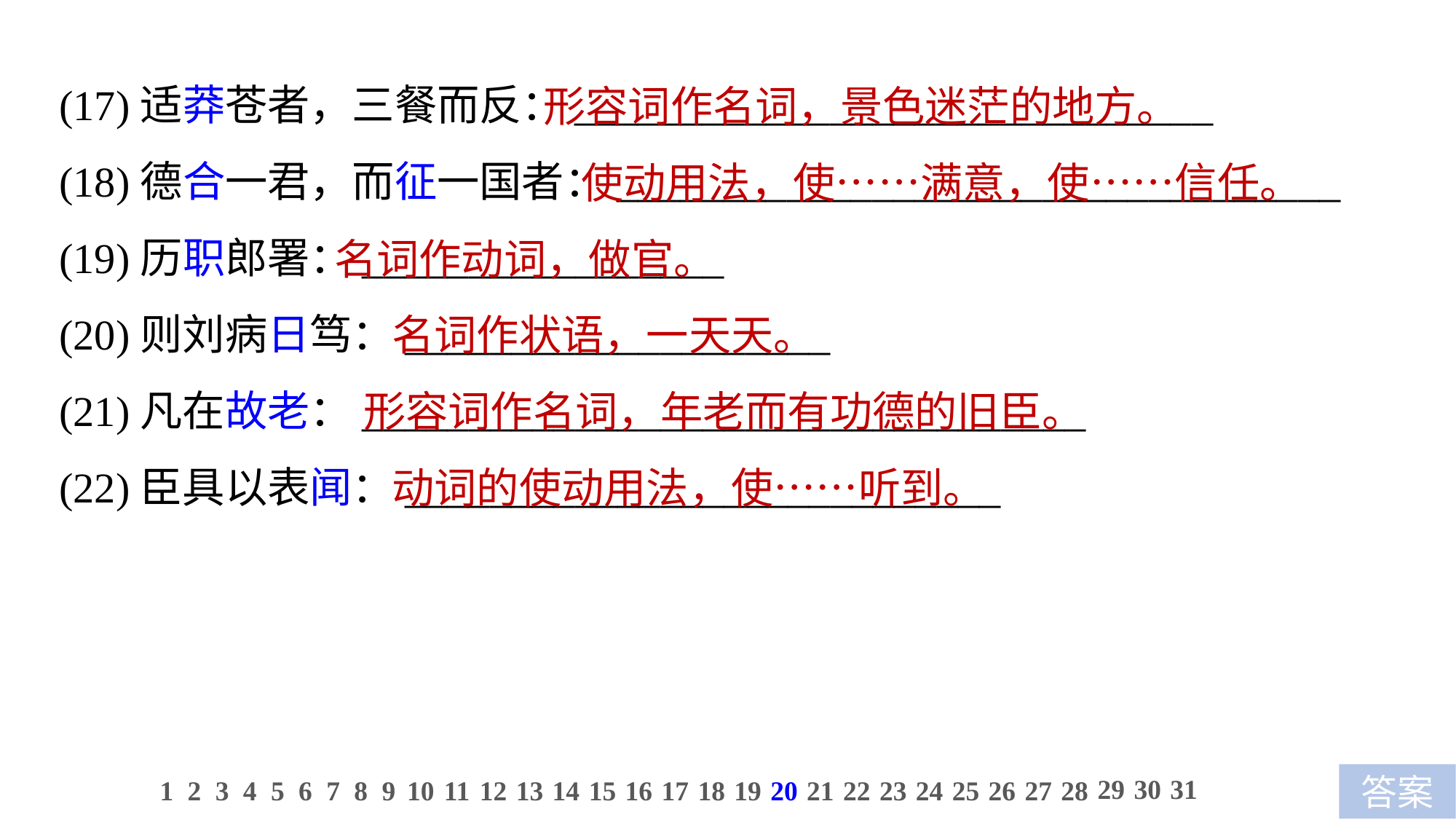

(17)适莽苍者，三餐而反：______________________________
(18)德合一君，而征一国者：__________________________________
(19)历职郎署：_________________
(20)则刘病日笃：____________________
(21)凡在故老：__________________________________
(22)臣具以表闻：____________________________
                     形容词作名词，景色迷茫的地方。
                         使动用法，使……满意，使……信任。
名词作动词，做官。
     名词作状语，一天天。
  形容词作名词，年老而有功德的旧臣。
     动词的使动用法，使……听到。
29
30
31
1
2
3
4
5
6
7
8
9
10
11
12
13
14
15
16
17
18
19
20
21
22
23
24
25
26
27
28
答案